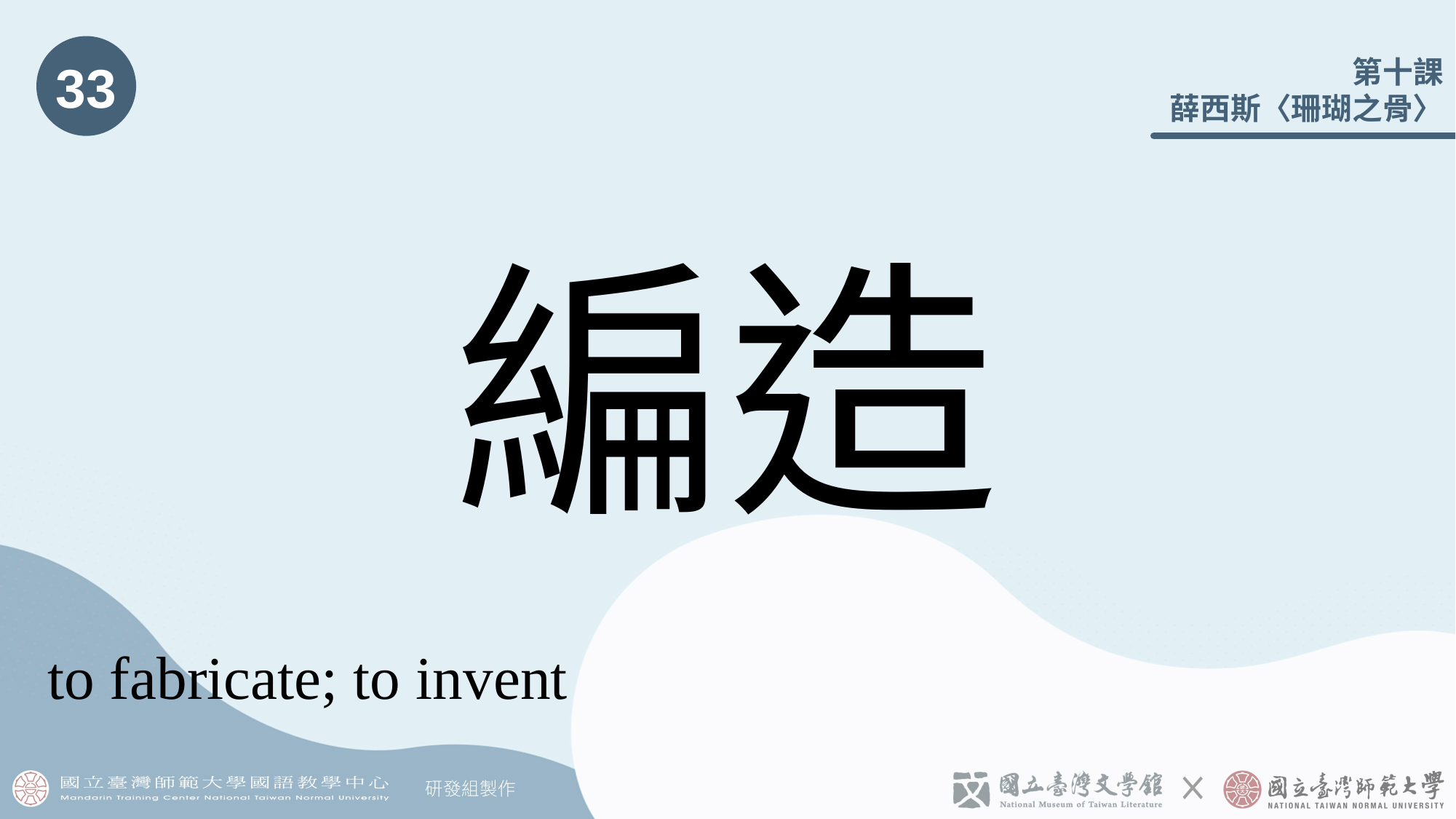

33
# 編造
to fabricate; to invent